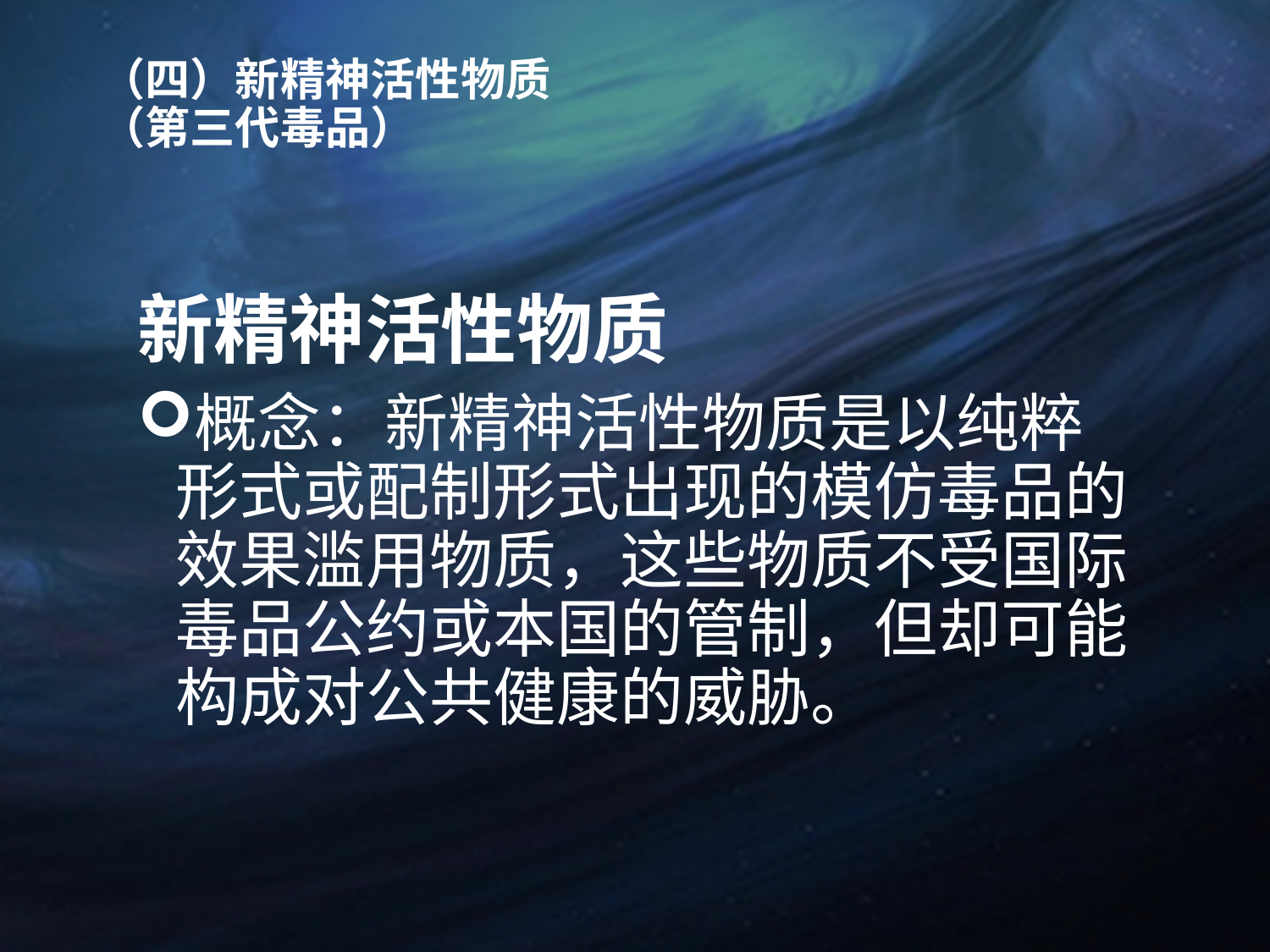

# （四）新精神活性物质 （第三代毒品）
新精神活性物质
概念：新精神活性物质是以纯粹形式或配制形式出现的模仿毒品的效果滥用物质，这些物质不受国际毒品公约或本国的管制，但却可能构成对公共健康的威胁。
35